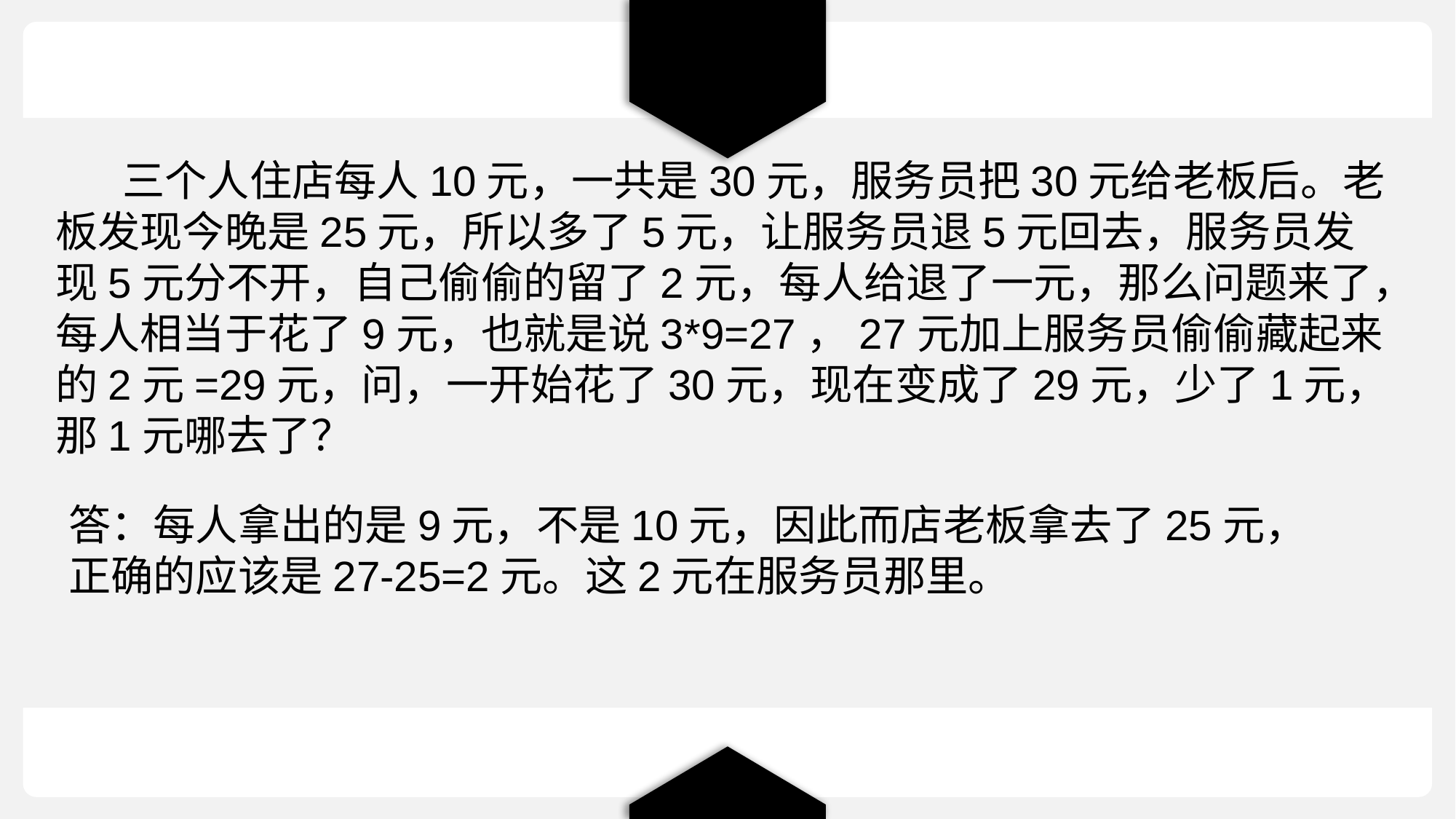

三个人住店每人10元，一共是30元，服务员把30元给老板后。老板发现今晚是25元，所以多了5元，让服务员退5元回去，服务员发现5元分不开，自己偷偷的留了2元，每人给退了一元，那么问题来了，每人相当于花了9元，也就是说3*9=27，27元加上服务员偷偷藏起来的2元=29元，问，一开始花了30元，现在变成了29元，少了1元，那1元哪去了？

答：每人拿出的是9元，不是10元，因此而店老板拿去了25元，
正确的应该是27-25=2元。这2元在服务员那里。